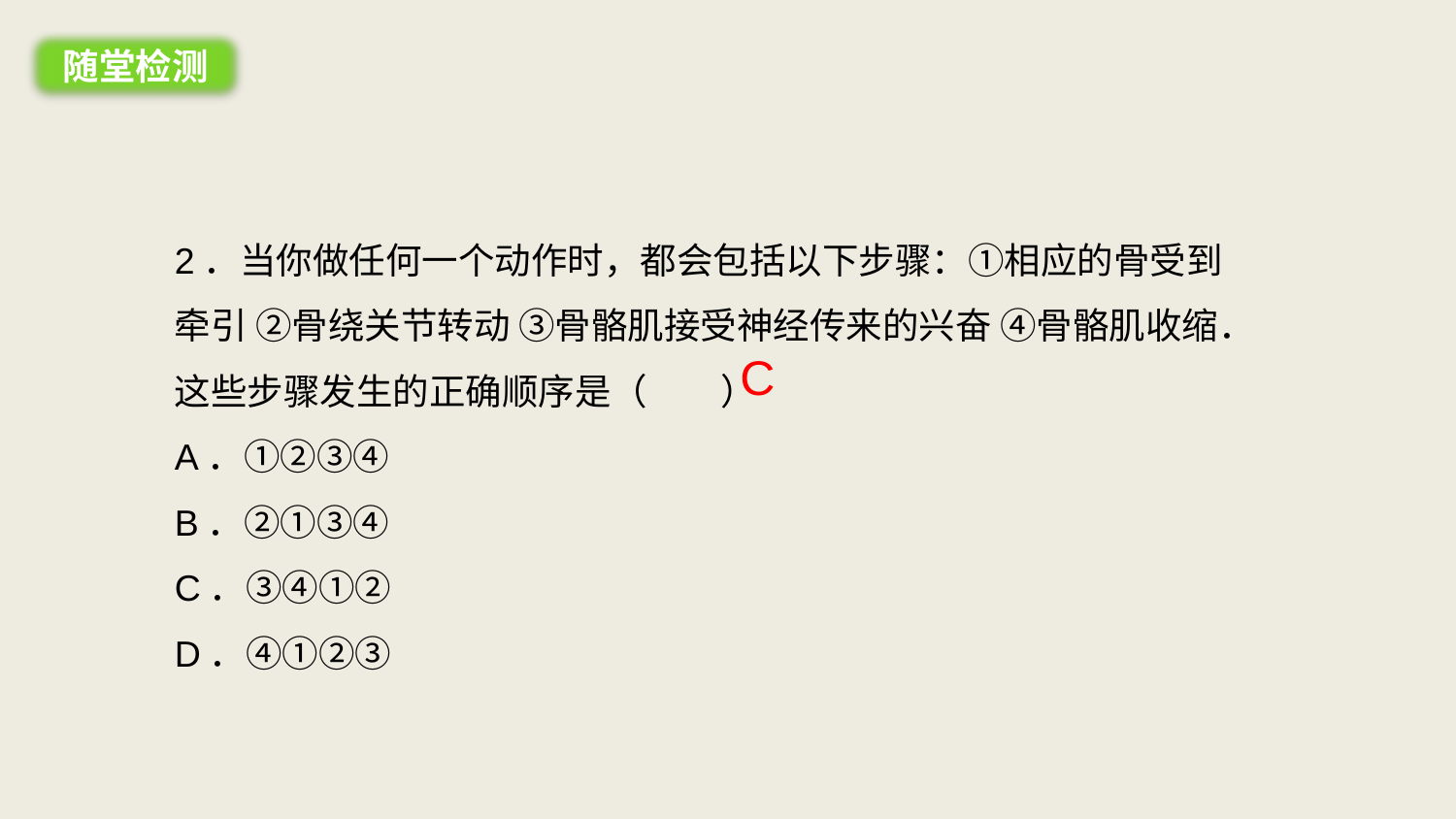

随堂检测
2．当你做任何一个动作时，都会包括以下步骤：①相应的骨受到牵引 ②骨绕关节转动 ③骨骼肌接受神经传来的兴奋 ④骨骼肌收缩．这些步骤发生的正确顺序是（　　）
A．①②③④
B．②①③④
C．③④①②
D．④①②③
C